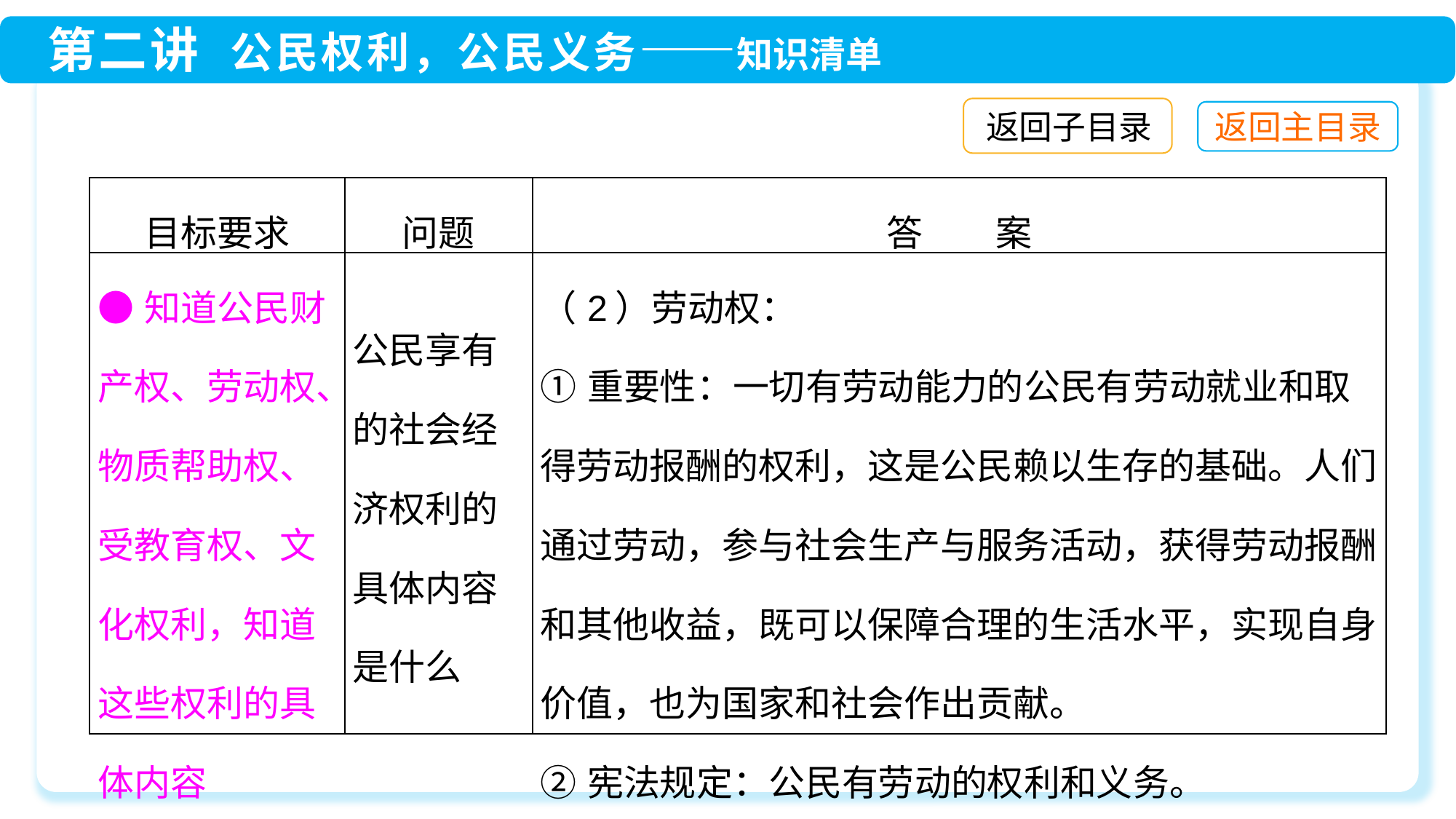

返回子目录
| 目标要求 | 问题 | 答　　案 |
| --- | --- | --- |
| ●知道公民财产权、劳动权、物质帮助权、受教育权、文化权利，知道这些权利的具体内容 | 公民享有的社会经济权利的具体内容是什么 | （2）劳动权： ①重要性：一切有劳动能力的公民有劳动就业和取得劳动报酬的权利，这是公民赖以生存的基础。人们通过劳动，参与社会生产与服务活动，获得劳动报酬和其他收益，既可以保障合理的生活水平，实现自身价值，也为国家和社会作出贡献。 ②宪法规定：公民有劳动的权利和义务。 |